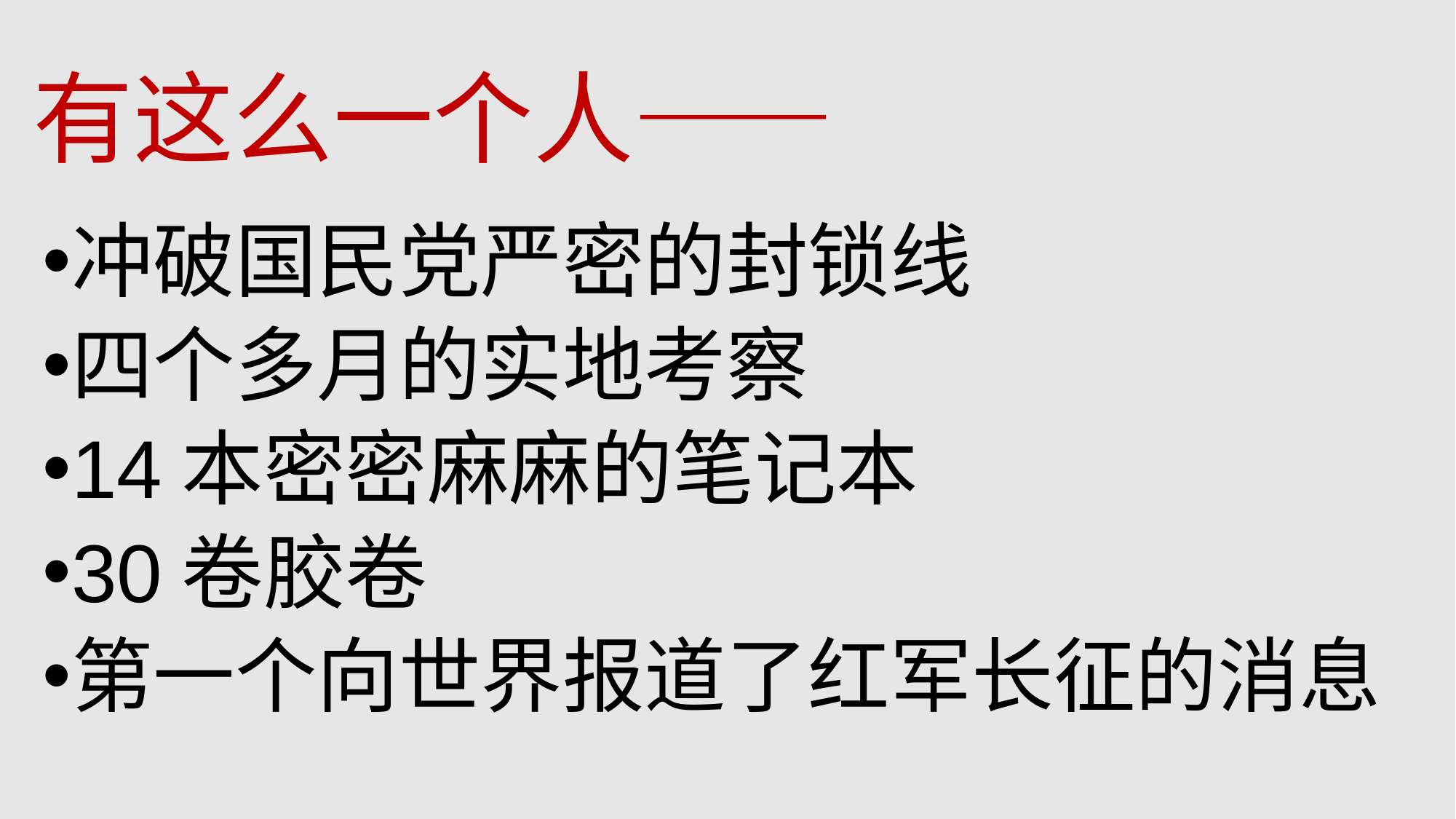

# 有这么一个人——
冲破国民党严密的封锁线
四个多月的实地考察
14本密密麻麻的笔记本
30卷胶卷
第一个向世界报道了红军长征的消息